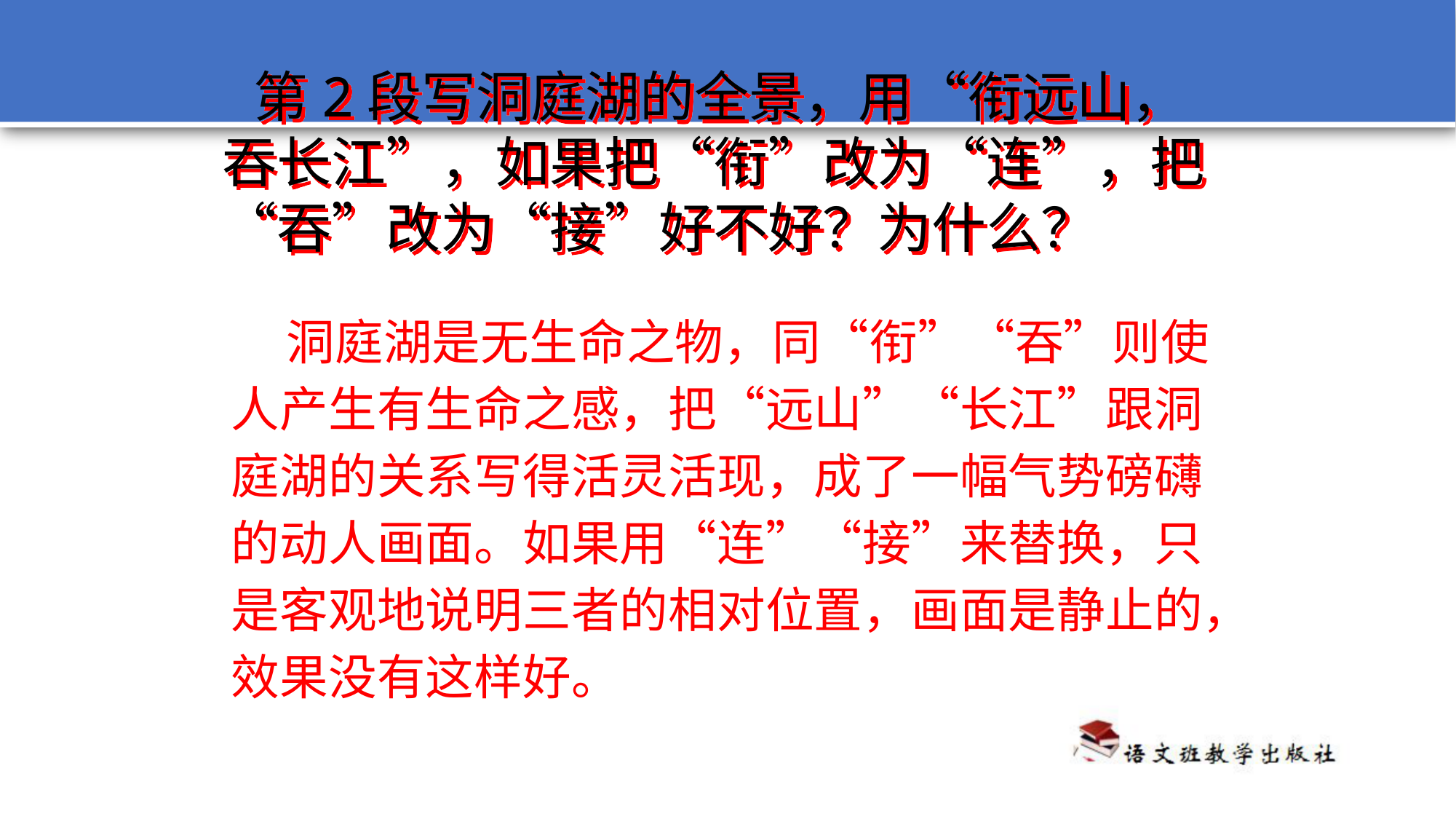

第2段写洞庭湖的全景，用“衔远山，吞长江”，如果把“衔”改为“连”，把“吞”改为“接”好不好？为什么？
    洞庭湖是无生命之物，同“衔”“吞”则使人产生有生命之感，把“远山”“长江”跟洞庭湖的关系写得活灵活现，成了一幅气势磅礴的动人画面。如果用“连”“接”来替换，只是客观地说明三者的相对位置，画面是静止的，效果没有这样好。